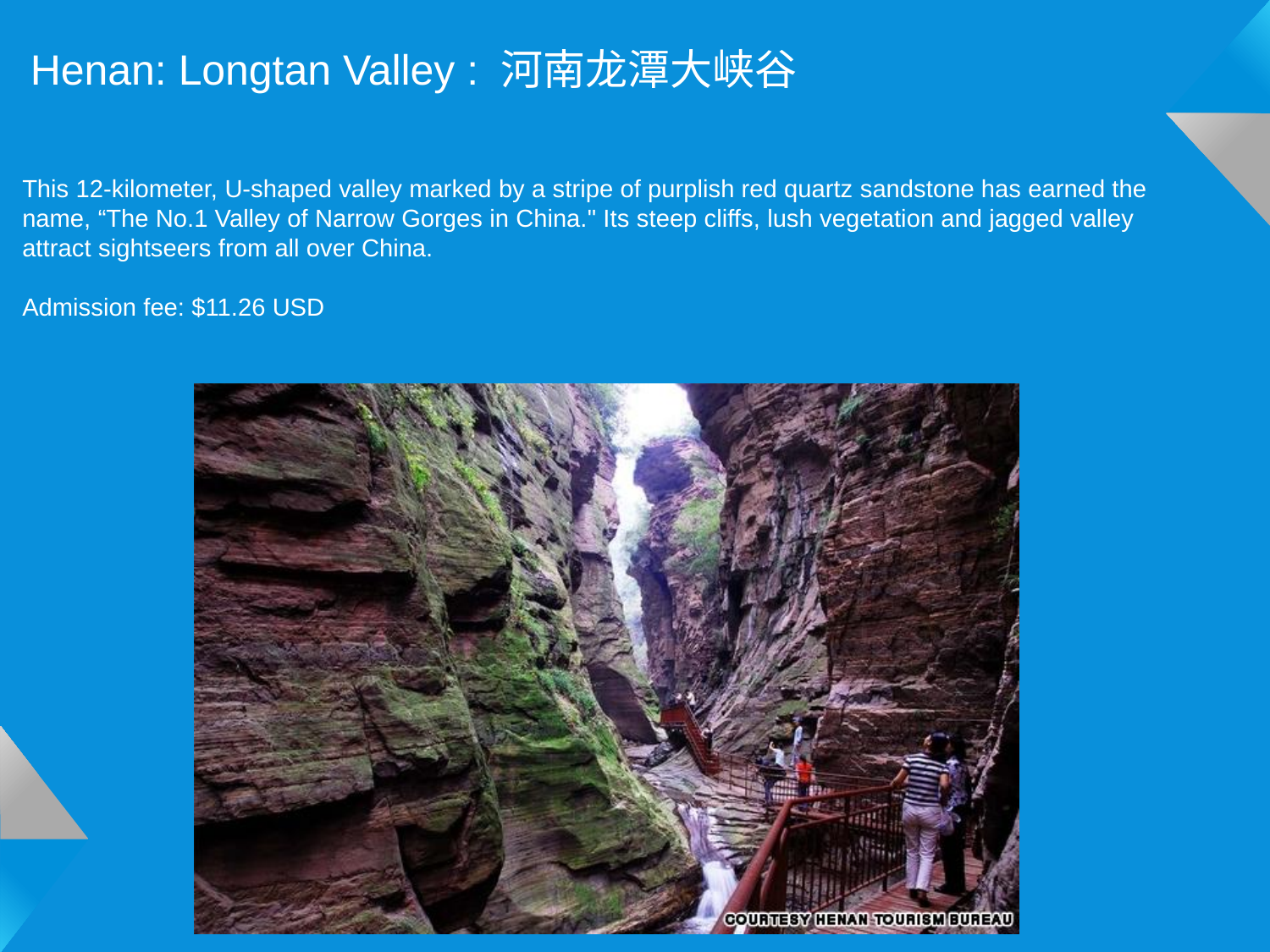

Henan: Longtan Valley : 河南龙潭大峡谷

This 12-kilometer, U-shaped valley marked by a stripe of purplish red quartz sandstone has earned the name, “The No.1 Valley of Narrow Gorges in China." Its steep cliffs, lush vegetation and jagged valley attract sightseers from all over China.

Admission fee: $11.26 USD